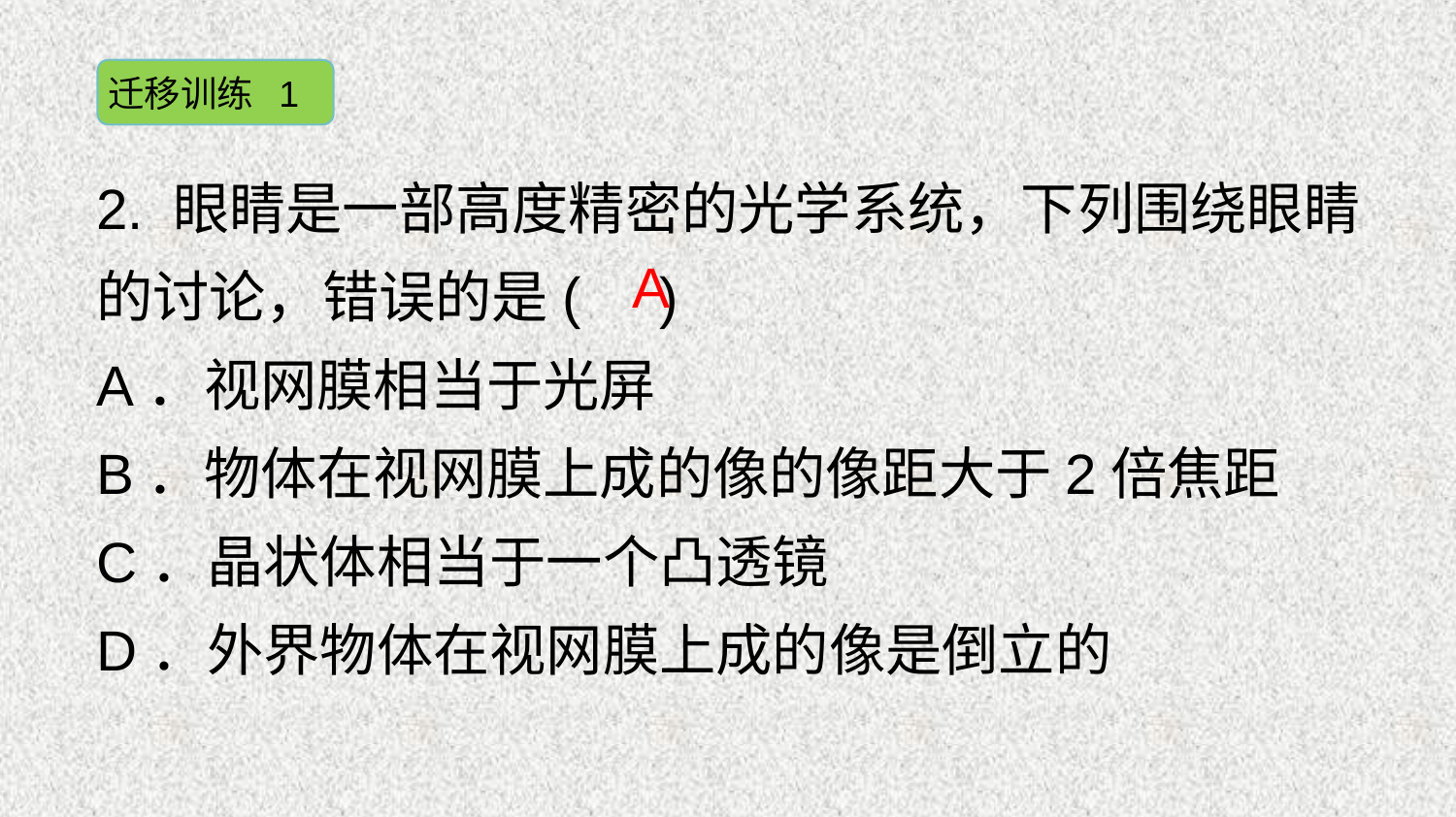

迁移训练  1
2. 眼睛是一部高度精密的光学系统，下列围绕眼睛的讨论，错误的是(     )
A．视网膜相当于光屏
B．物体在视网膜上成的像的像距大于2倍焦距
C．晶状体相当于一个凸透镜
D．外界物体在视网膜上成的像是倒立的
A